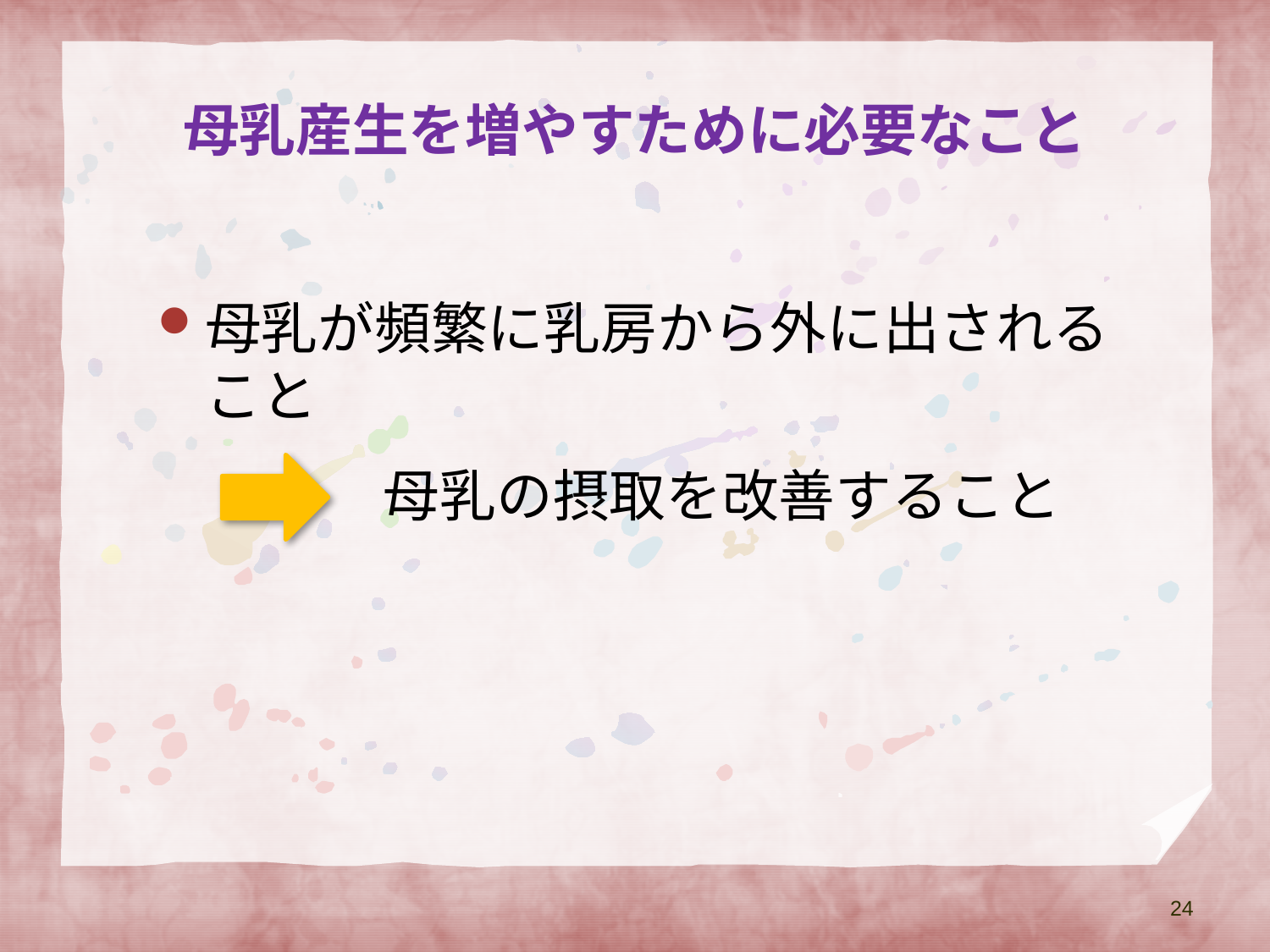

# 母乳産生を増やすために必要なこと
母乳が頻繁に乳房から外に出されること
　　　　母乳の摂取を改善すること

24